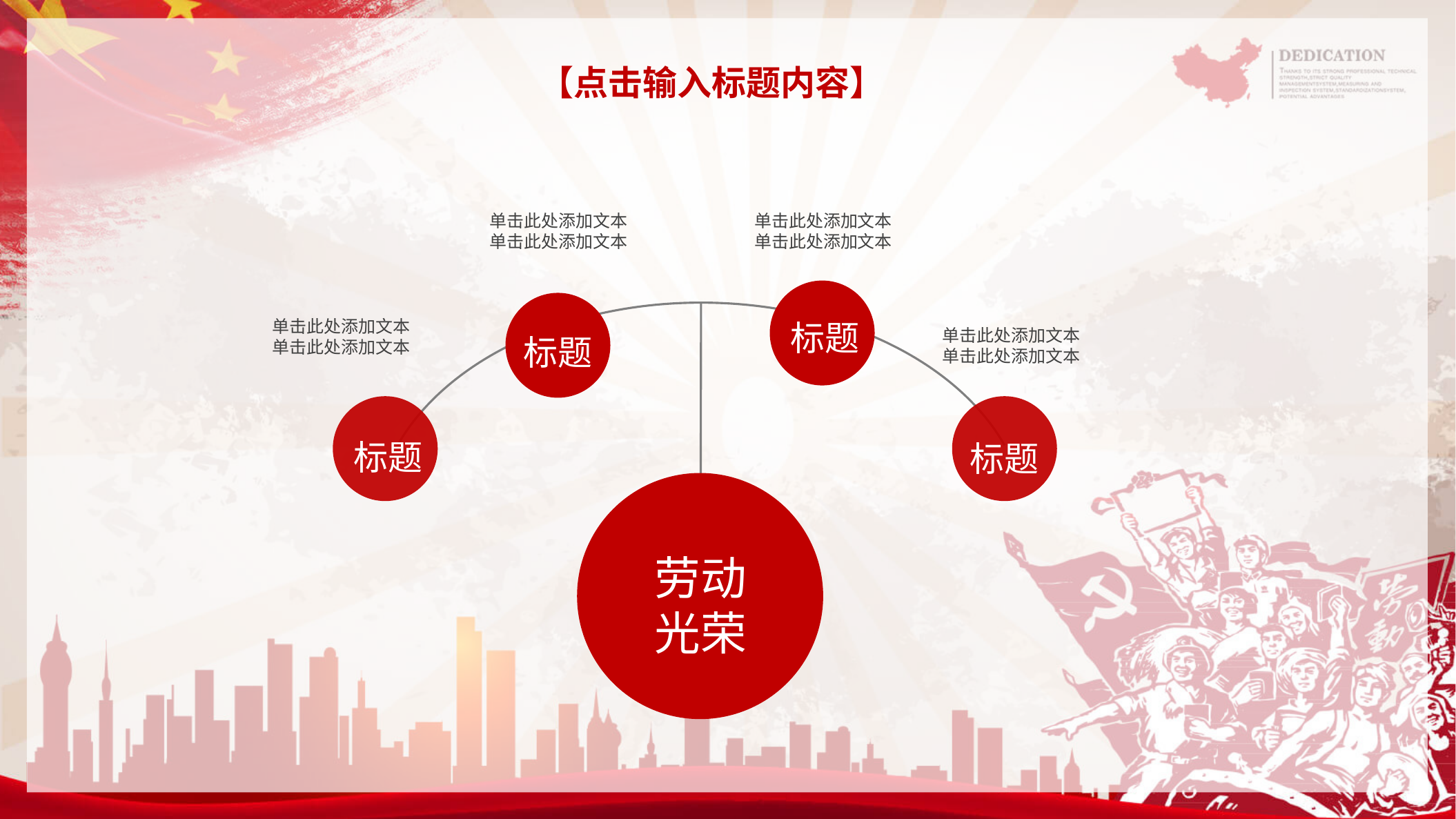

【点击输入标题内容】

劳动
光荣

标题

标题

标题

标题
单击此处添加文本
单击此处添加文本
单击此处添加文本
单击此处添加文本
单击此处添加文本
单击此处添加文本
单击此处添加文本
单击此处添加文本